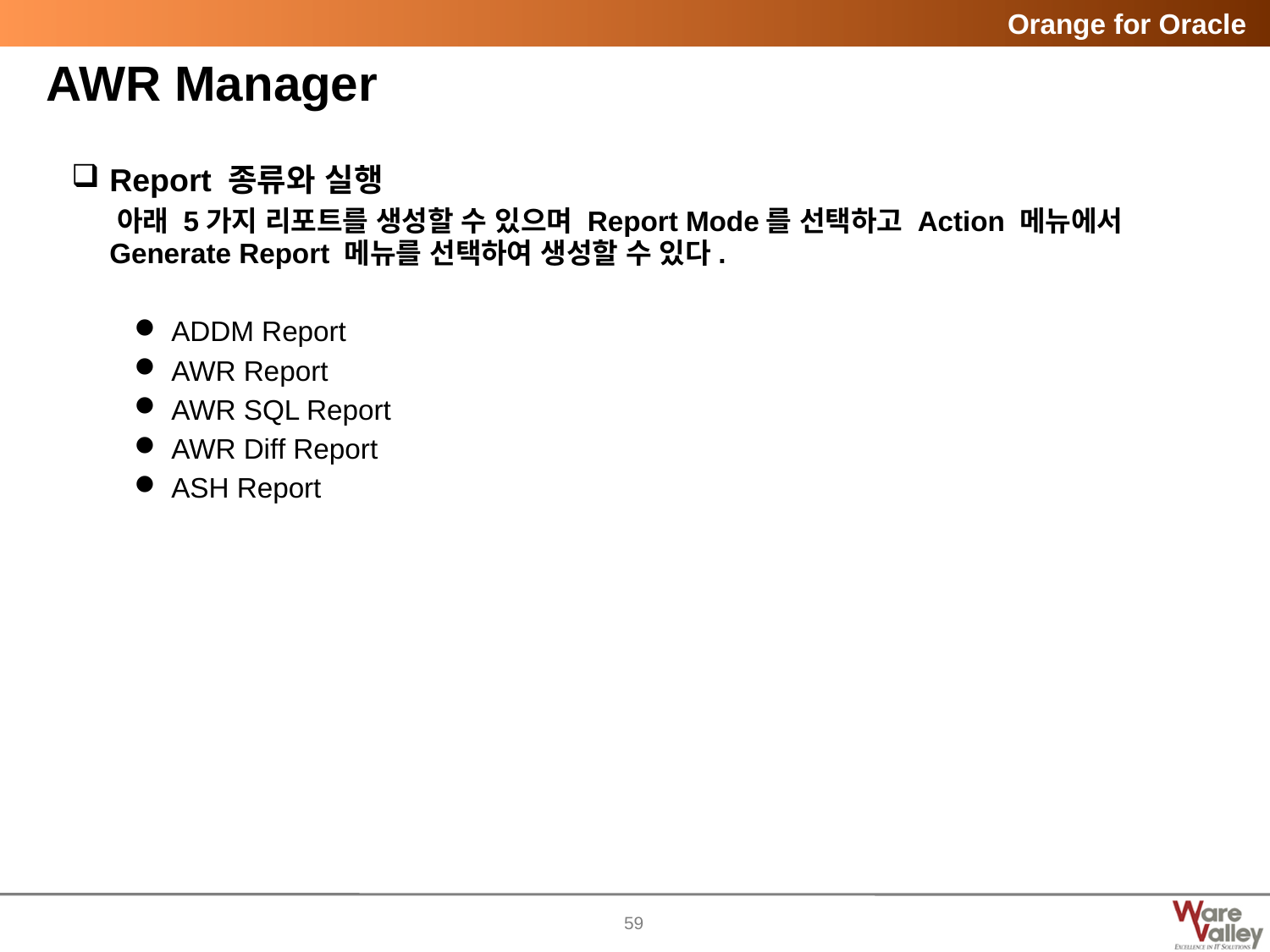

# AWR Manager
Report 종류와 실행
     아래 5가지 리포트를 생성할 수 있으며 Report Mode를 선택하고 Action 메뉴에서 Generate Report 메뉴를 선택하여 생성할 수 있다.

ADDM Report
AWR Report
AWR SQL Report
AWR Diff Report
ASH Report